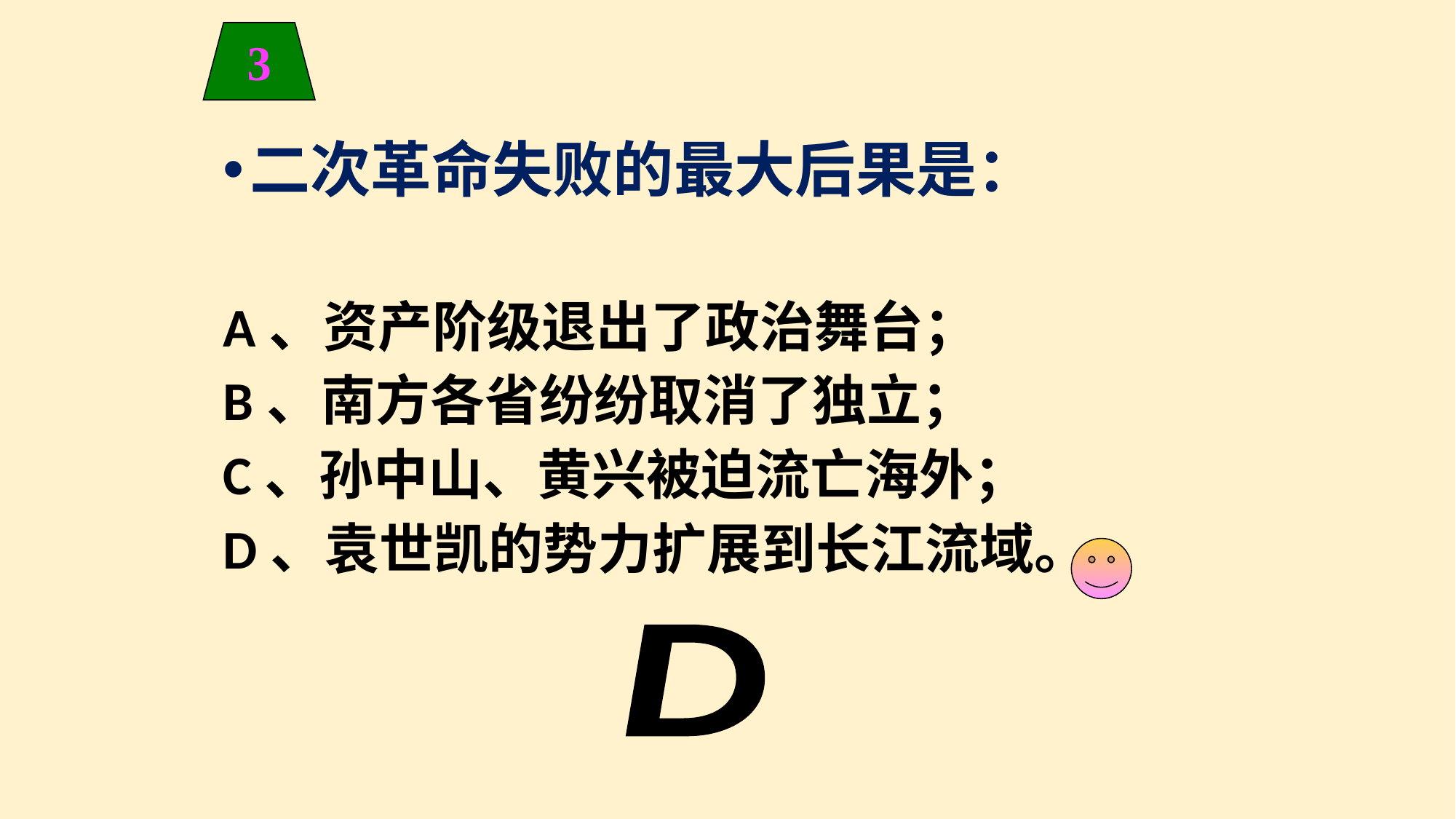

3
二次革命失败的最大后果是：
A、资产阶级退出了政治舞台；
B、南方各省纷纷取消了独立；
C、孙中山、黄兴被迫流亡海外；
D、袁世凯的势力扩展到长江流域。

D